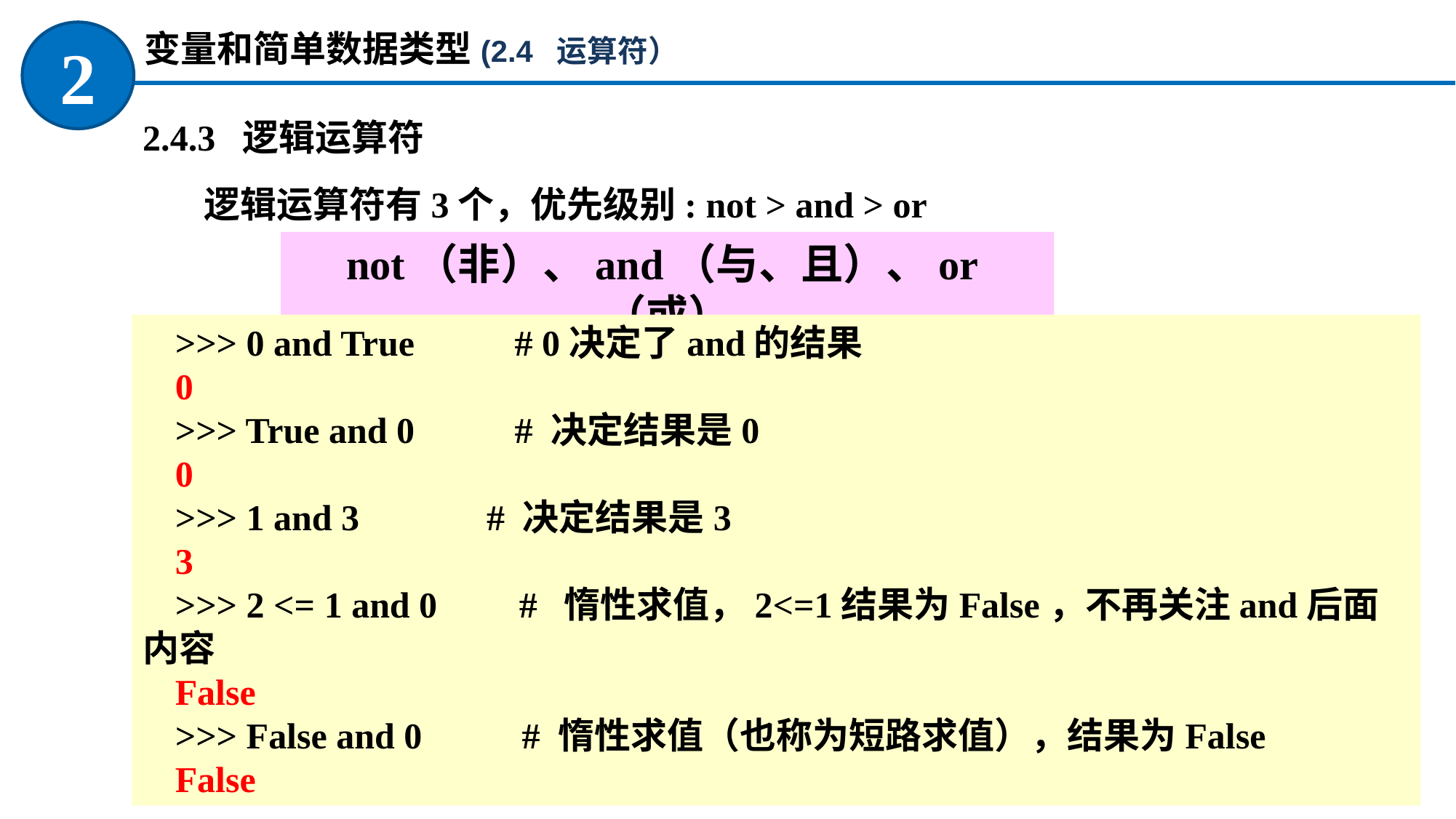

变量和简单数据类型(2.4  运算符）
2
2.4.3  逻辑运算符
逻辑运算符有3个，优先级别: not > and > or
not（非）、and（与、且）、or（或）
>>> 0 and True           # 0决定了and的结果
0
>>> True and 0           # 决定结果是0
0
>>> 1 and 3              # 决定结果是3
3
>>> 2 <= 1 and 0         #  惰性求值，2<=1结果为False，不再关注and后面内容
False
>>> False and 0           # 惰性求值（也称为短路求值），结果为False
False